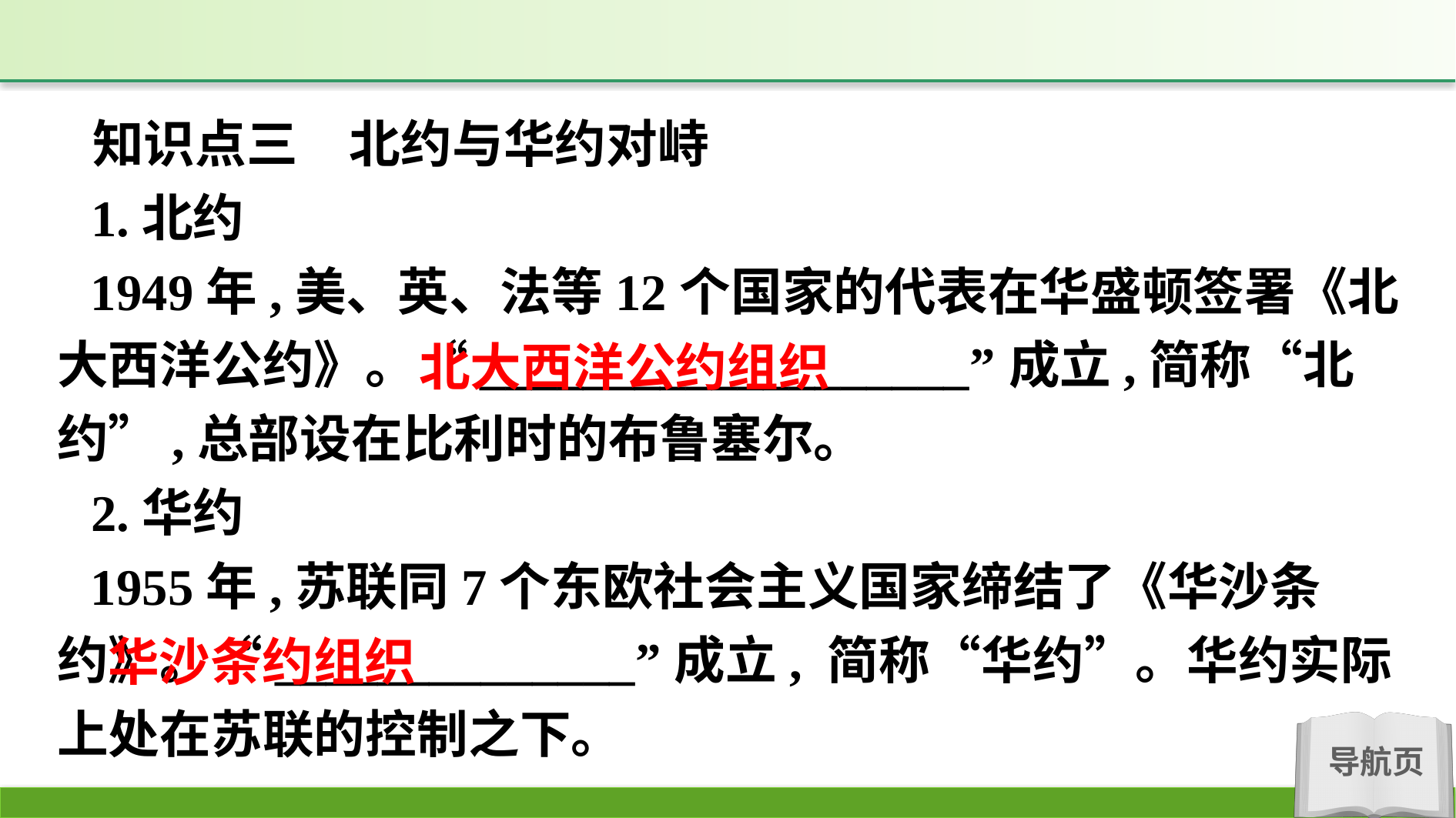

知识点三　北约与华约对峙
1.北约
1949年,美、英、法等12个国家的代表在华盛顿签署《北大西洋公约》。“___________________”成立,简称“北约”,总部设在比利时的布鲁塞尔。
2.华约
1955年,苏联同7个东欧社会主义国家缔结了《华沙条约》。“______________”成立, 简称“华约”。华约实际上处在苏联的控制之下。
北大西洋公约组织
华沙条约组织